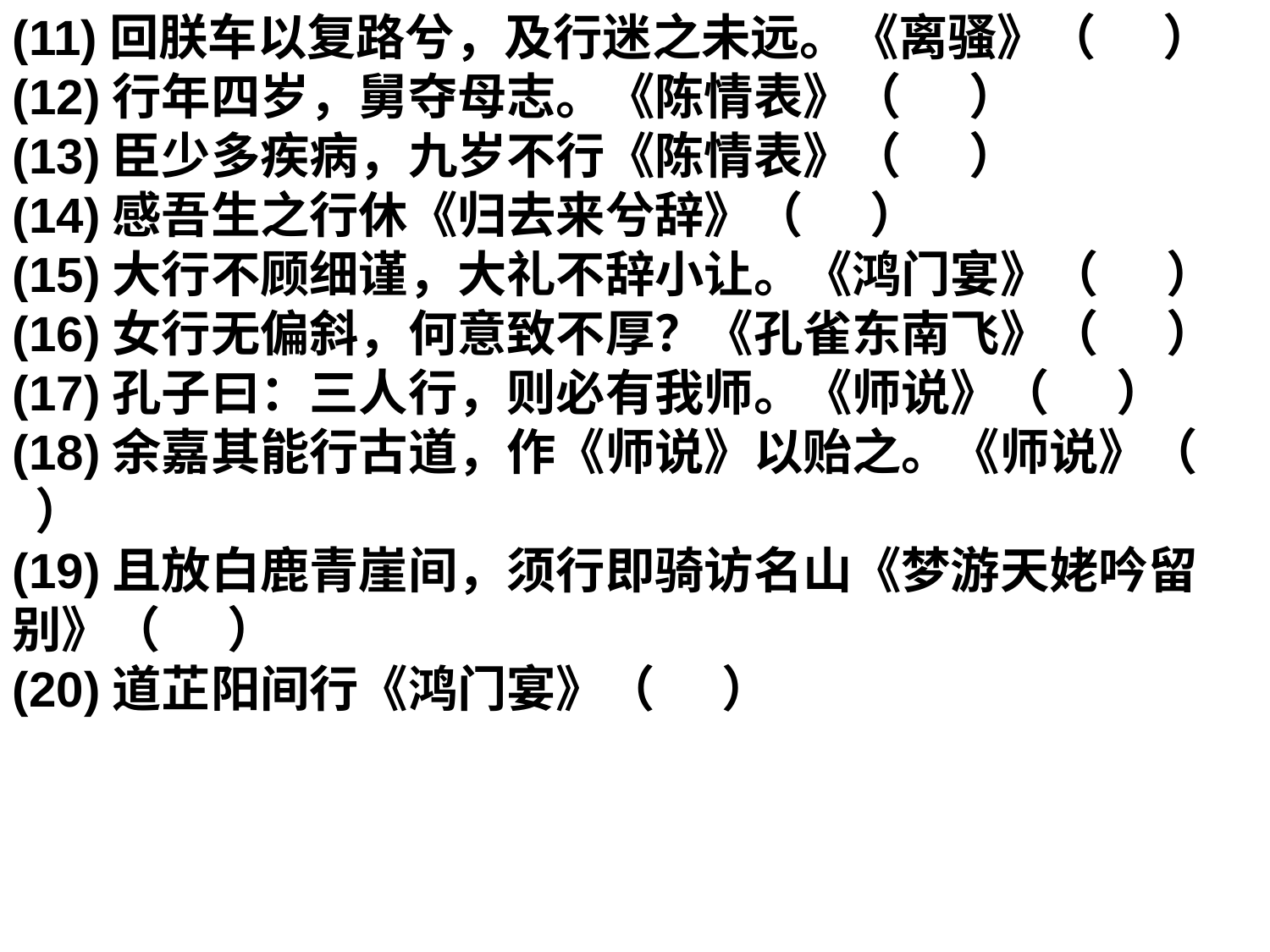

(11)回朕车以复路兮，及行迷之未远。《离骚》（      ）
(12)行年四岁，舅夺母志。《陈情表》（      ）
(13)臣少多疾病，九岁不行《陈情表》（      ）
(14)感吾生之行休《归去来兮辞》（      ）
(15)大行不顾细谨，大礼不辞小让。《鸿门宴》（      ）
(16)女行无偏斜，何意致不厚？《孔雀东南飞》（      ）
(17)孔子曰：三人行，则必有我师。《师说》（      ）
(18)余嘉其能行古道，作《师说》以贻之。《师说》（      ）
(19)且放白鹿青崖间，须行即骑访名山《梦游天姥吟留别》（      ）
(20)道芷阳间行《鸿门宴》（      ）